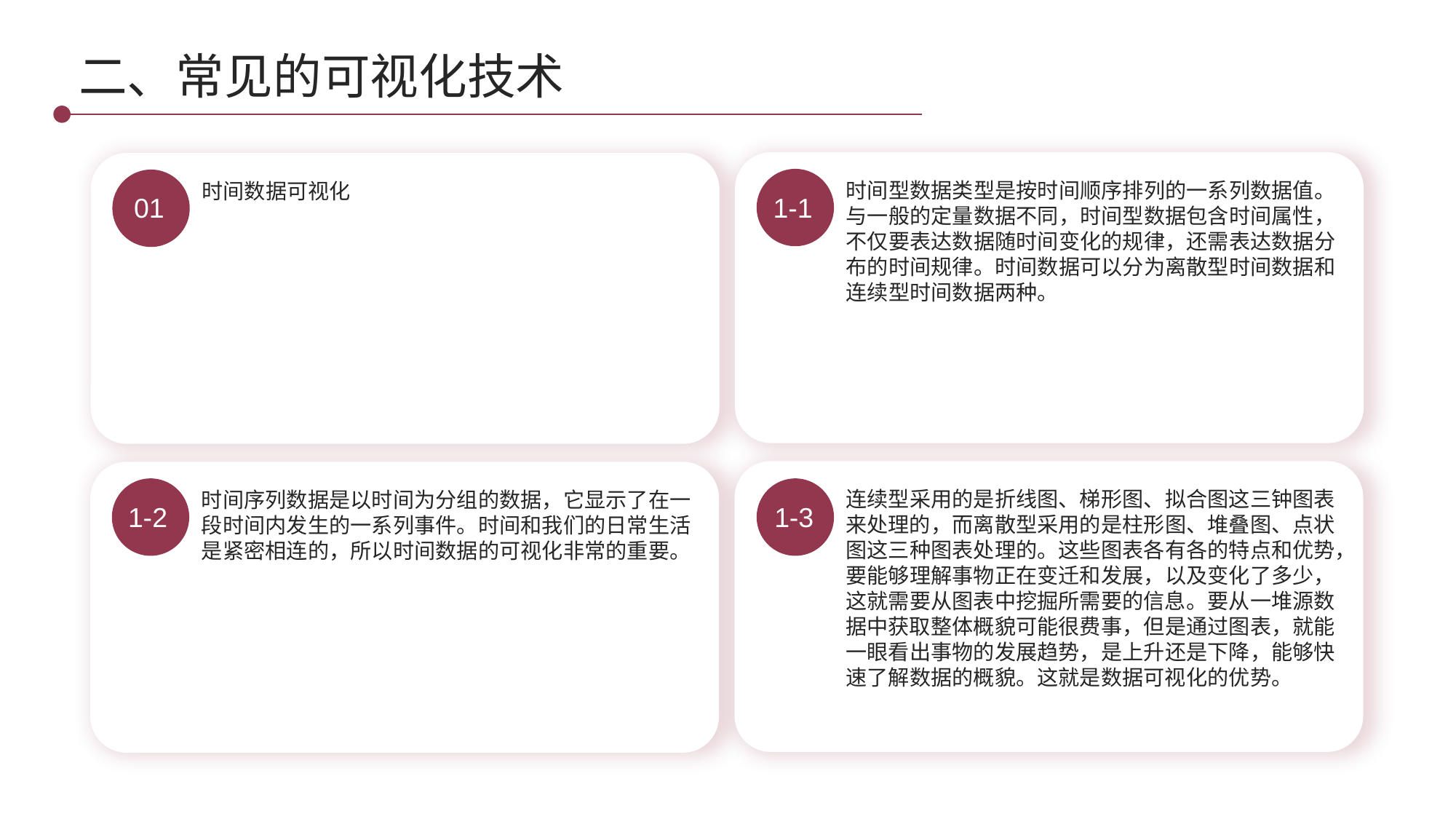

二、常见的可视化技术

01
1-1

时间型数据类型是按时间顺序排列的一系列数据值。与一般的定量数据不同，时间型数据包含时间属性，不仅要表达数据随时间变化的规律，还需表达数据分布的时间规律。时间数据可以分为离散型时间数据和连续型时间数据两种。
时间数据可视化

1-2
1-3

连续型采用的是折线图、梯形图、拟合图这三钟图表来处理的，而离散型采用的是柱形图、堆叠图、点状图这三种图表处理的。这些图表各有各的特点和优势，要能够理解事物正在变迁和发展，以及变化了多少，这就需要从图表中挖掘所需要的信息。要从一堆源数据中获取整体概貌可能很费事，但是通过图表，就能一眼看出事物的发展趋势，是上升还是下降，能够快速了解数据的概貌。这就是数据可视化的优势。
时间序列数据是以时间为分组的数据，它显示了在一段时间内发生的一系列事件。时间和我们的日常生活是紧密相连的，所以时间数据的可视化非常的重要。